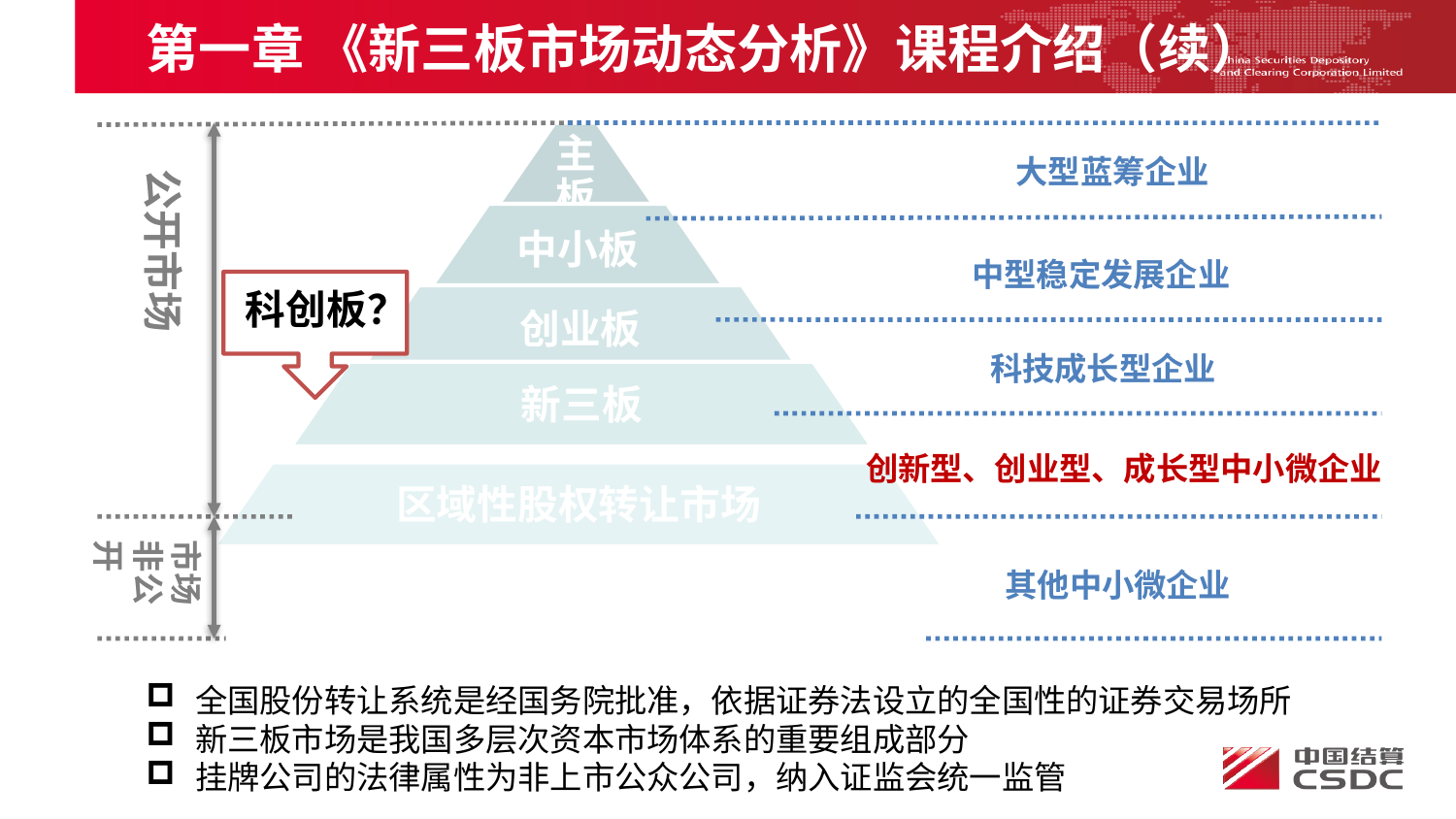

第一章 《新三板市场动态分析》课程介绍（续）

主板
中小板
创业板
新三板
区域性股权转让市场

大型蓝筹企业
公开市场

中型稳定发展企业

科技成长型企业

创新型、创业型、成长型中小微企业

市场
非公开
其他中小微企业

科创板？
 全国股份转让系统是经国务院批准，依据证券法设立的全国性的证券交易场所
 新三板市场是我国多层次资本市场体系的重要组成部分
 挂牌公司的法律属性为非上市公众公司，纳入证监会统一监管